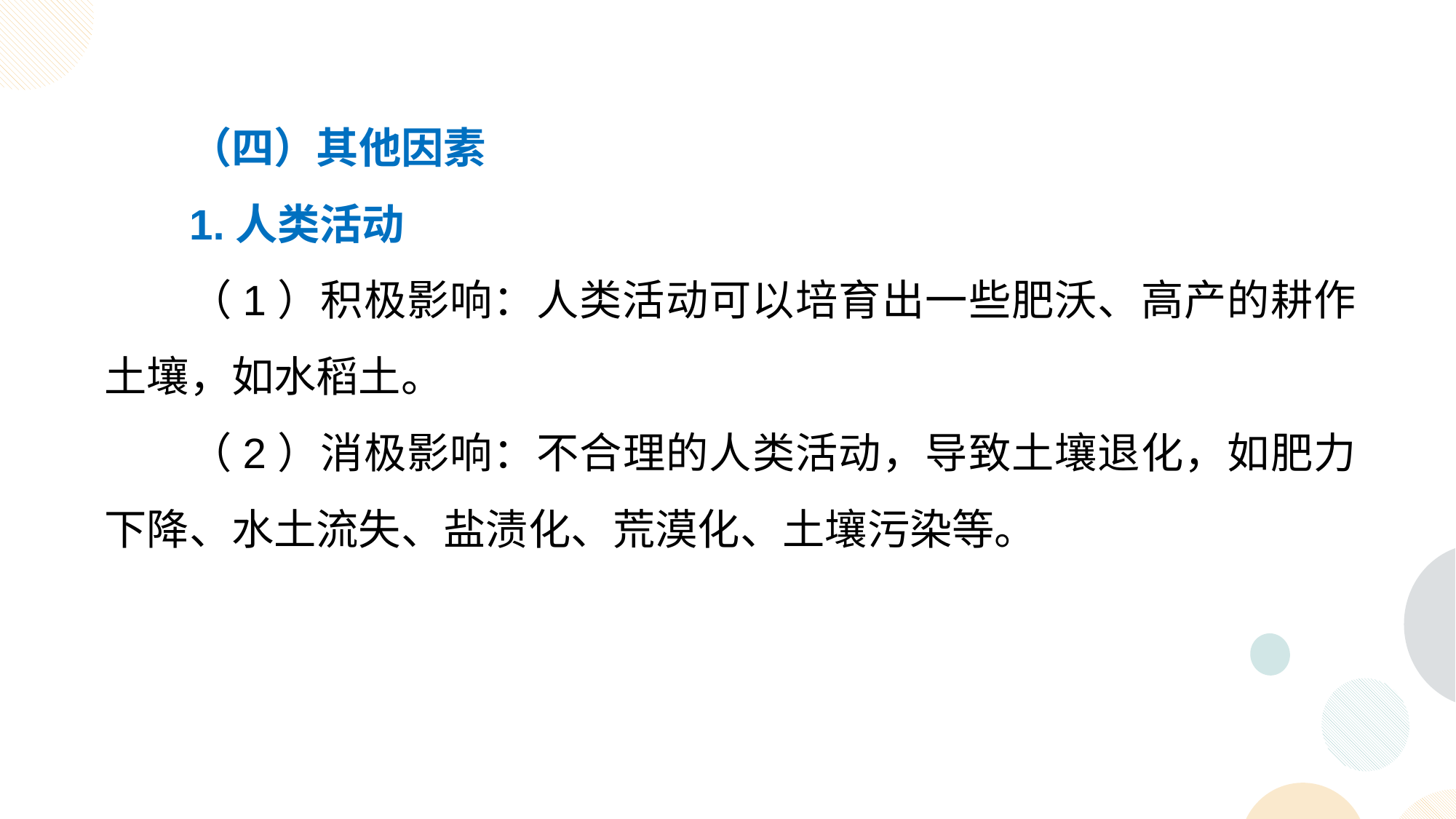

（四）其他因素
1.人类活动
（1）积极影响：人类活动可以培育出一些肥沃、高产的耕作土壤，如水稻土。
（2）消极影响：不合理的人类活动，导致土壤退化，如肥力下降、水土流失、盐渍化、荒漠化、土壤污染等。